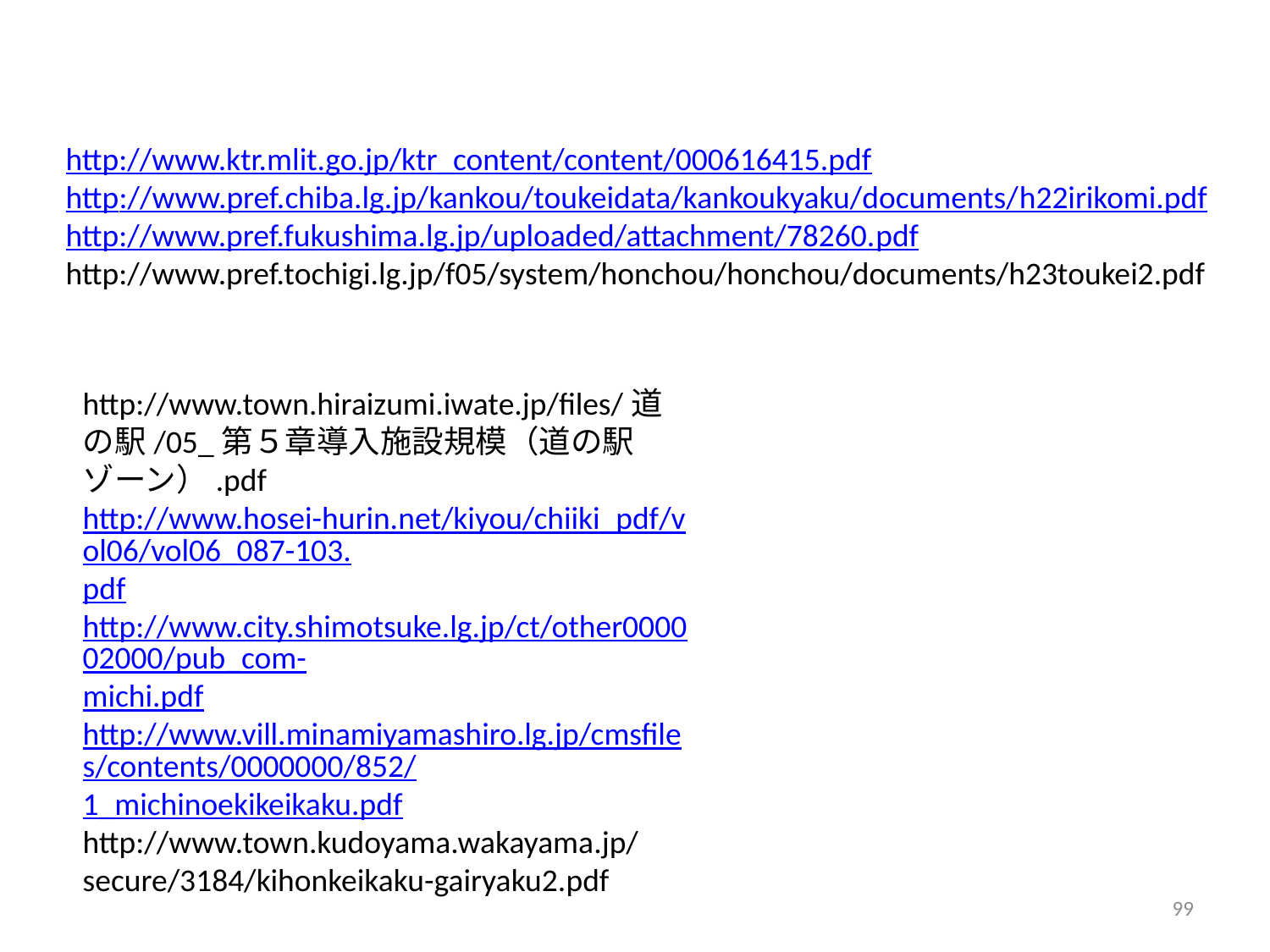

http://www.ktr.mlit.go.jp/ktr_content/content/000616415.pdf
http://www.pref.chiba.lg.jp/kankou/toukeidata/kankoukyaku/documents/h22irikomi.pdf
http://www.pref.fukushima.lg.jp/uploaded/attachment/78260.pdf
http://www.pref.tochigi.lg.jp/f05/system/honchou/honchou/documents/h23toukei2.pdf
http://www.town.hiraizumi.iwate.jp/files/道の駅/05_第５章導入施設規模（道の駅ゾーン）.pdf
http://www.hosei-hurin.net/kiyou/chiiki_pdf/vol06/vol06_087-103.pdf
http://www.city.shimotsuke.lg.jp/ct/other000002000/pub_com-michi.pdf
http://www.vill.minamiyamashiro.lg.jp/cmsfiles/contents/0000000/852/1_michinoekikeikaku.pdf
http://www.town.kudoyama.wakayama.jp/secure/3184/kihonkeikaku-gairyaku2.pdf
99